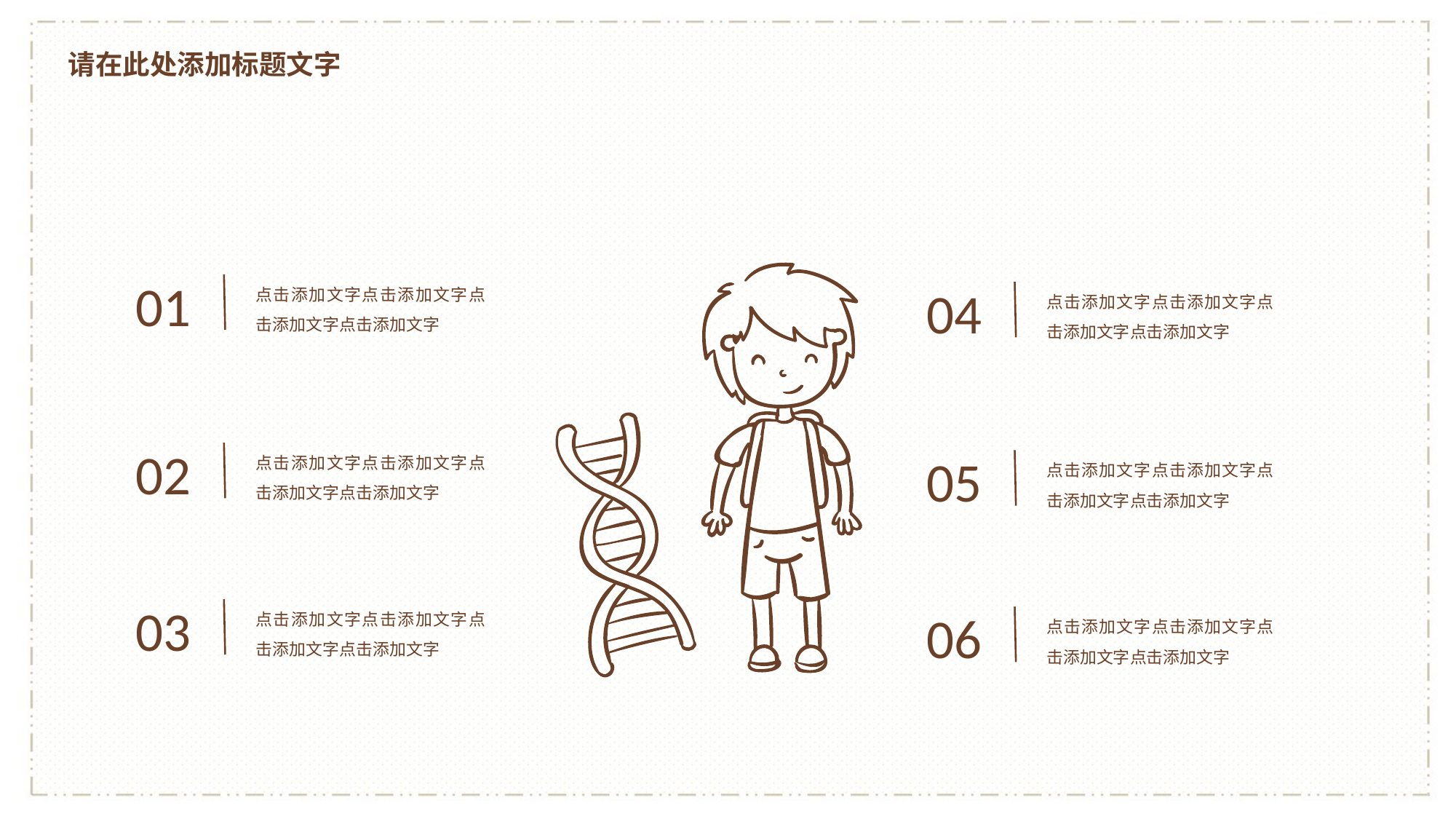

请在此处添加标题文字

01
点击添加文字点击添加文字点击添加文字点击添加文字
04
点击添加文字点击添加文字点击添加文字点击添加文字

02
点击添加文字点击添加文字点击添加文字点击添加文字
05
点击添加文字点击添加文字点击添加文字点击添加文字
03
点击添加文字点击添加文字点击添加文字点击添加文字
06
点击添加文字点击添加文字点击添加文字点击添加文字